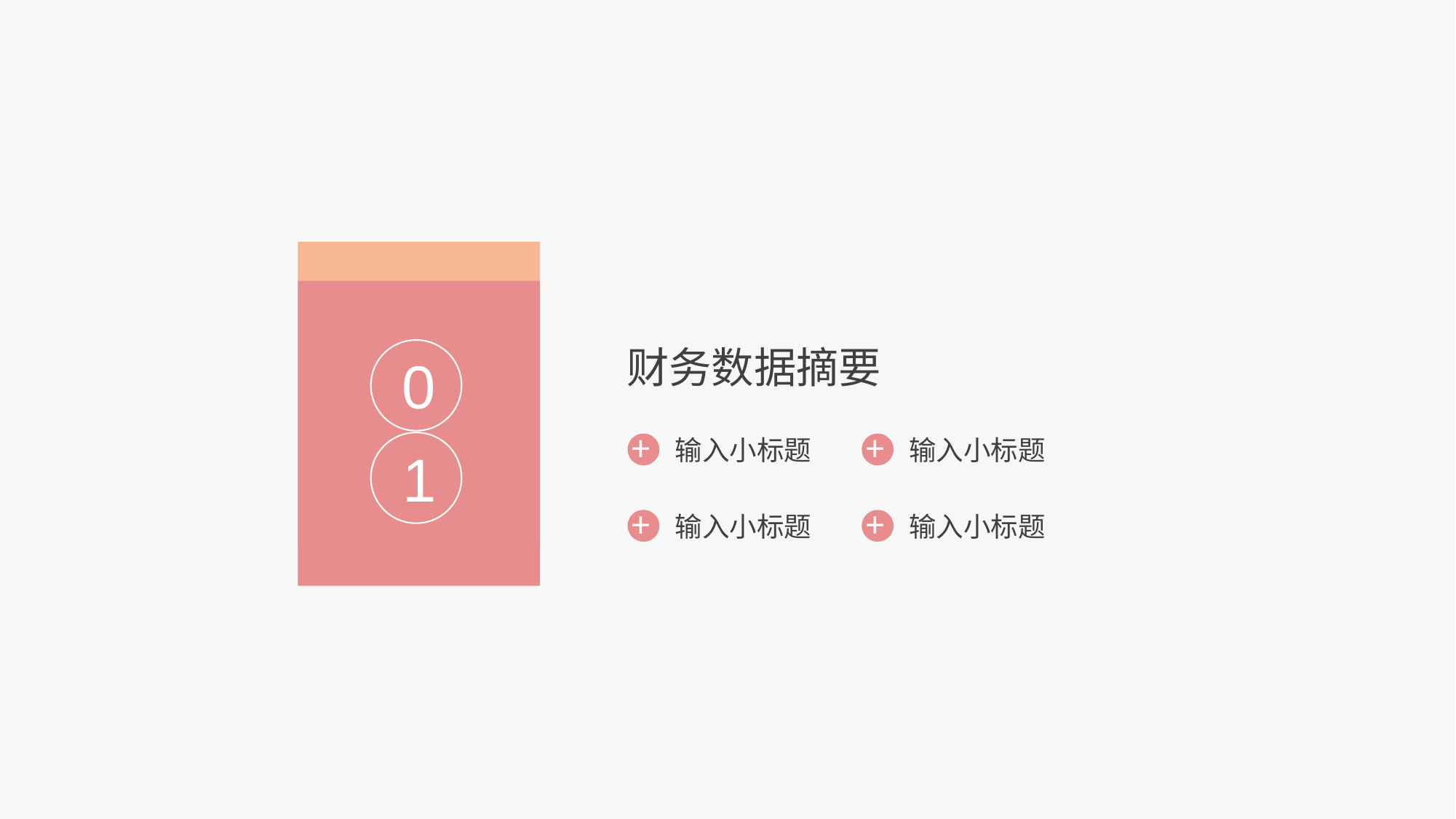

财务数据摘要

0
+  输入小标题
+  输入小标题

1
+  输入小标题
+  输入小标题